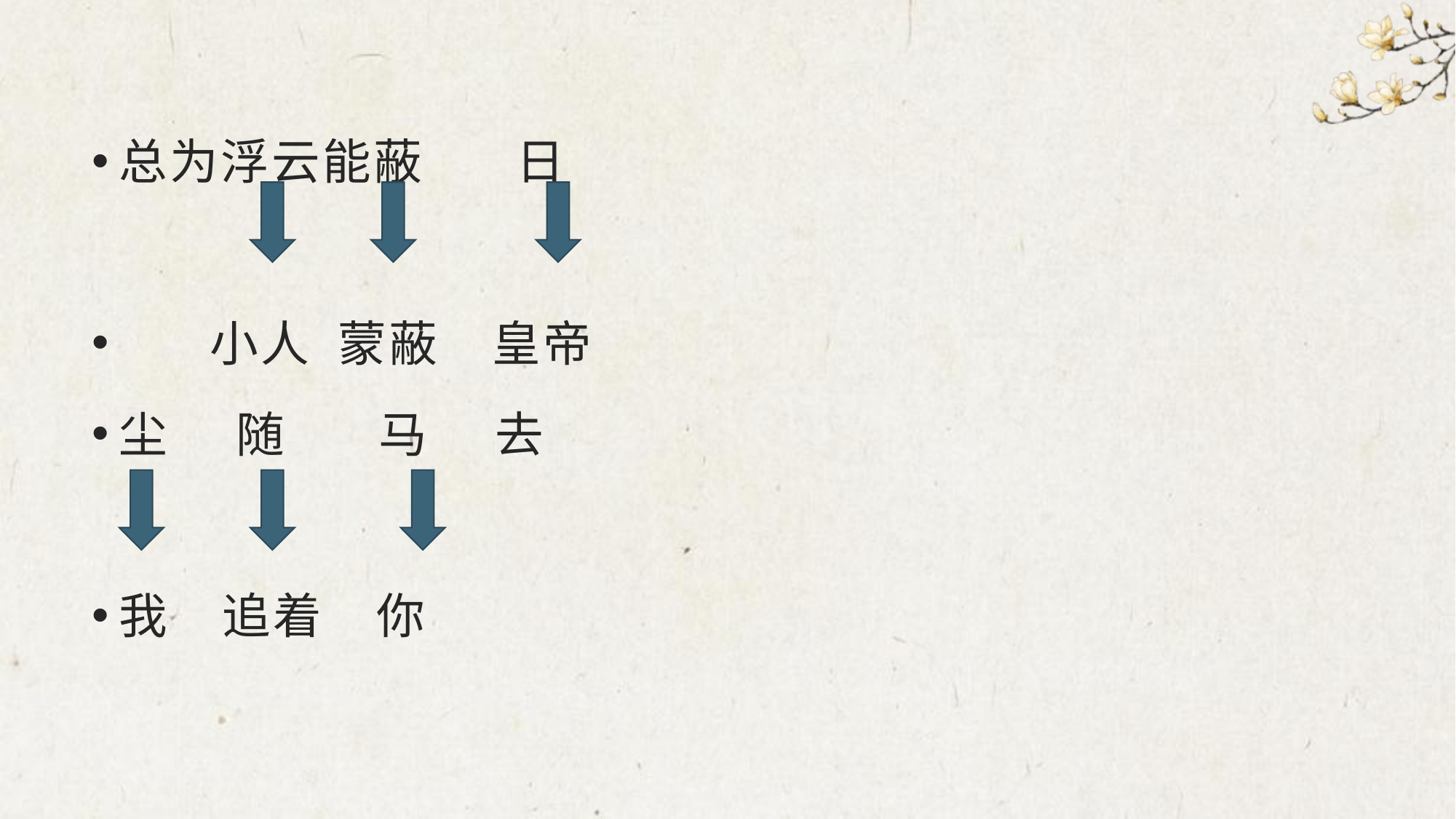

#
总为浮云能蔽       日

      小人  蒙蔽    皇帝
尘     随       马     去

我    追着    你